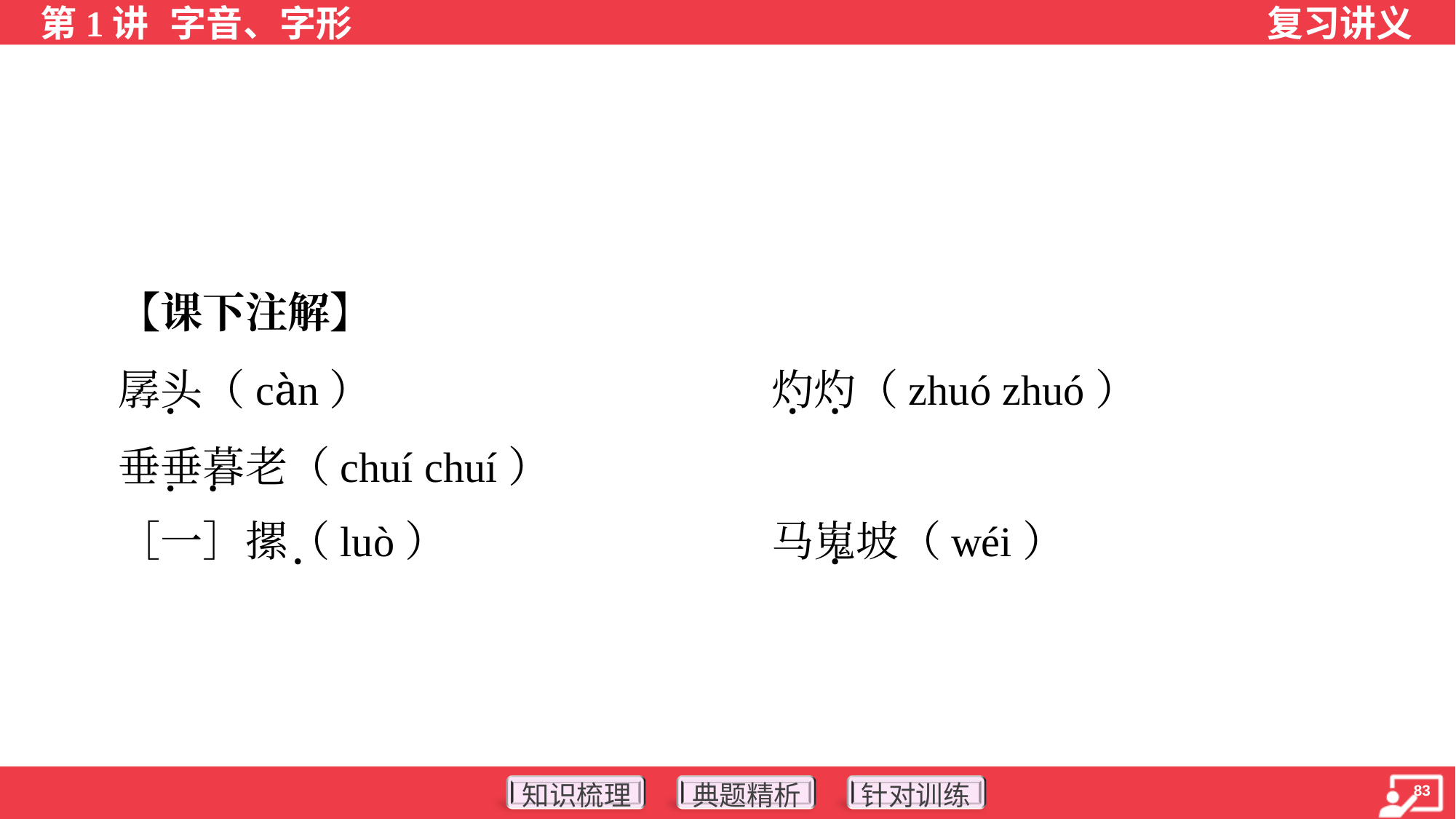

【课下注解】
    孱头（càn）	灼灼（zhuó zhuó）
    垂垂暮老（chuí chuí）
    ［一］摞（luò）	马嵬坡（wéi）